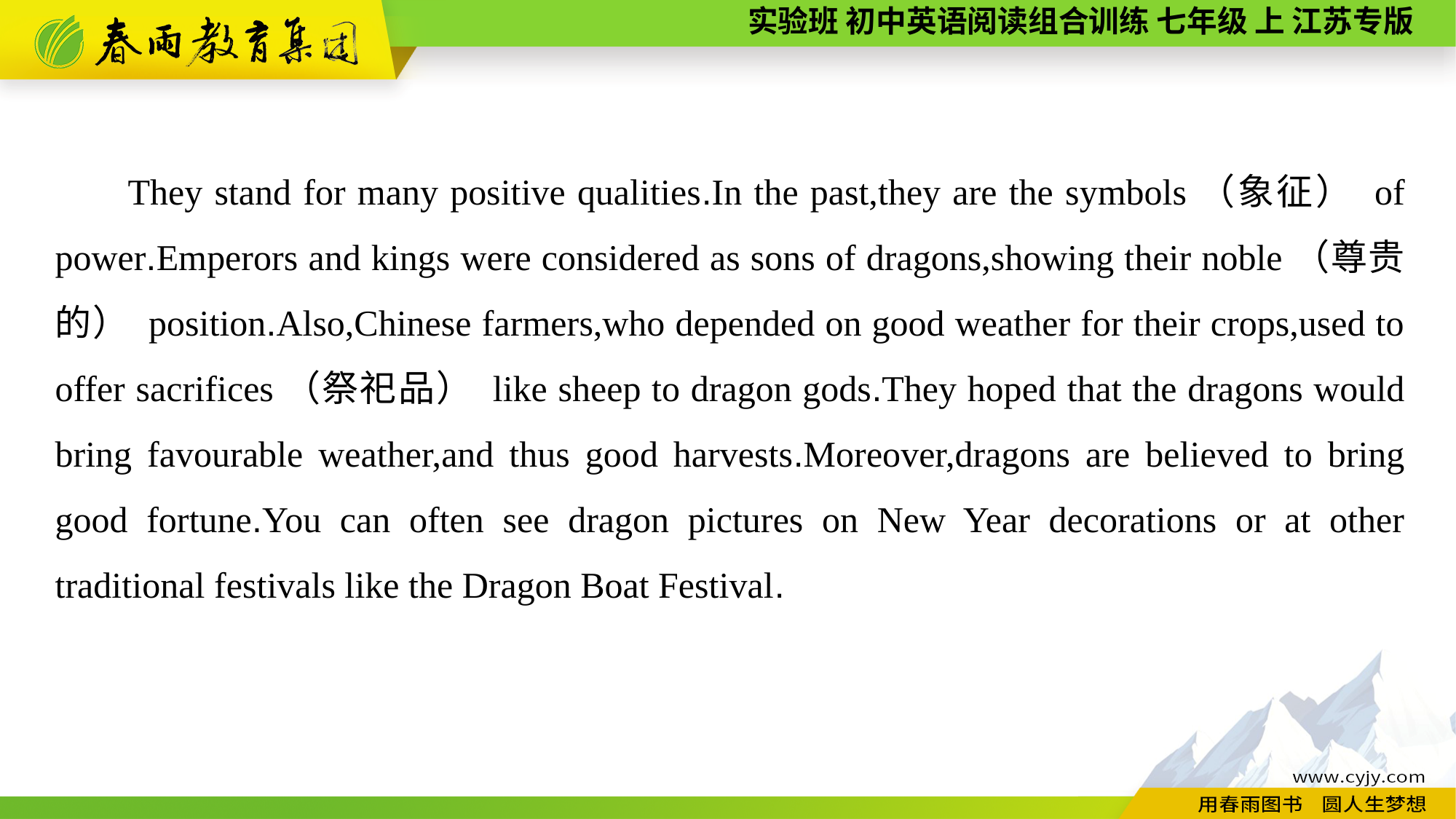

They stand for many positive qualities.In the past,they are the symbols（象征） of power.Emperors and kings were considered as sons of dragons,showing their noble（尊贵的） position.Also,Chinese farmers,who depended on good weather for their crops,used to offer sacrifices（祭祀品） like sheep to dragon gods.They hoped that the dragons would bring favourable weather,and thus good harvests.Moreover,dragons are believed to bring good fortune.You can often see dragon pictures on New Year decorations or at other traditional festivals like the Dragon Boat Festival.